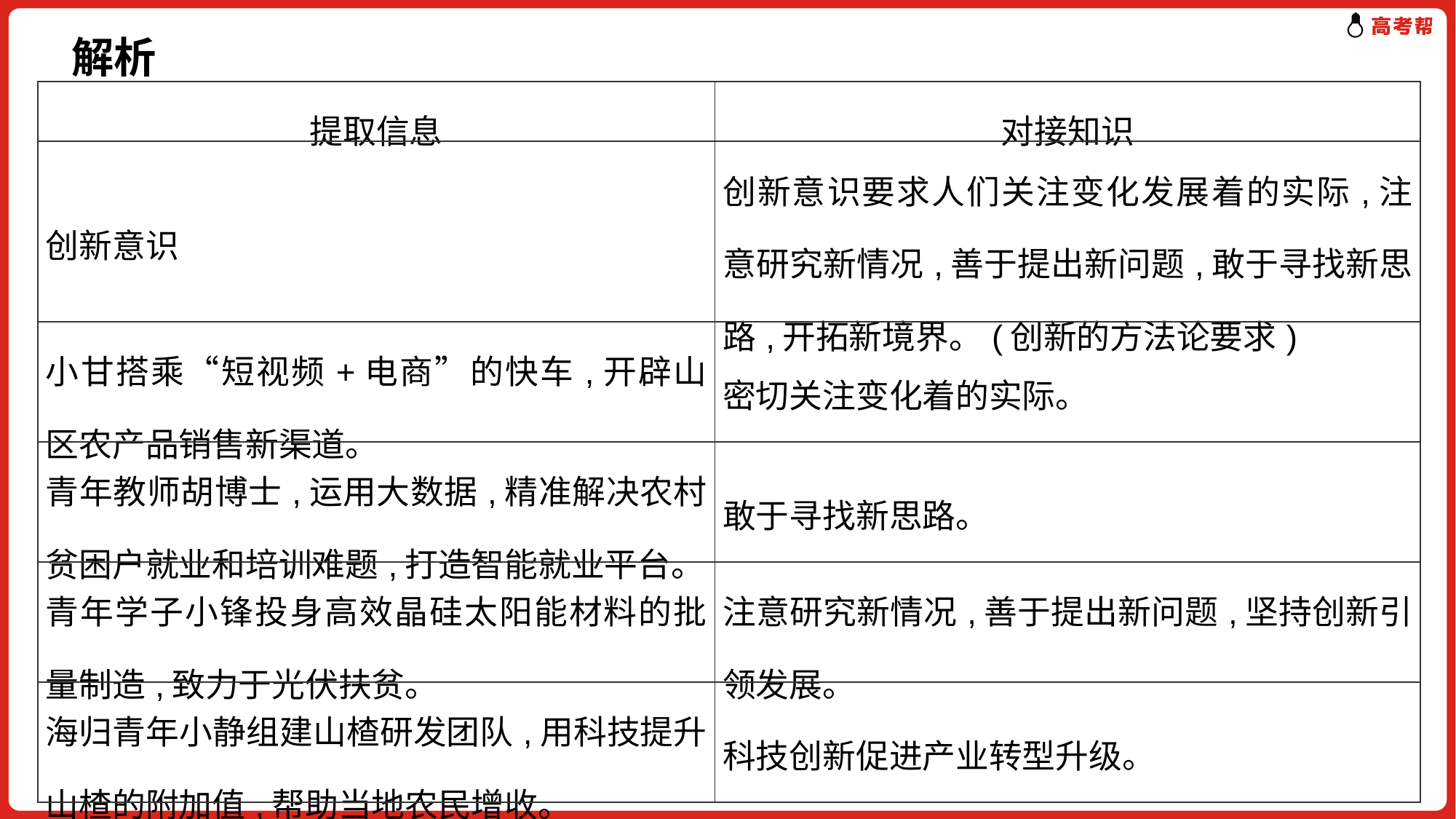

解析
| 提取信息 | 对接知识 |
| --- | --- |
| 创新意识 | 创新意识要求人们关注变化发展着的实际,注意研究新情况,善于提出新问题,敢于寻找新思路,开拓新境界。(创新的方法论要求) |
| 小甘搭乘“短视频+电商”的快车,开辟山区农产品销售新渠道。 | 密切关注变化着的实际。 |
| 青年教师胡博士,运用大数据,精准解决农村贫困户就业和培训难题,打造智能就业平台。 | 敢于寻找新思路。 |
| 青年学子小锋投身高效晶硅太阳能材料的批量制造,致力于光伏扶贫。 | 注意研究新情况,善于提出新问题,坚持创新引领发展。 |
| 海归青年小静组建山楂研发团队,用科技提升山楂的附加值,帮助当地农民增收。 | 科技创新促进产业转型升级。 |